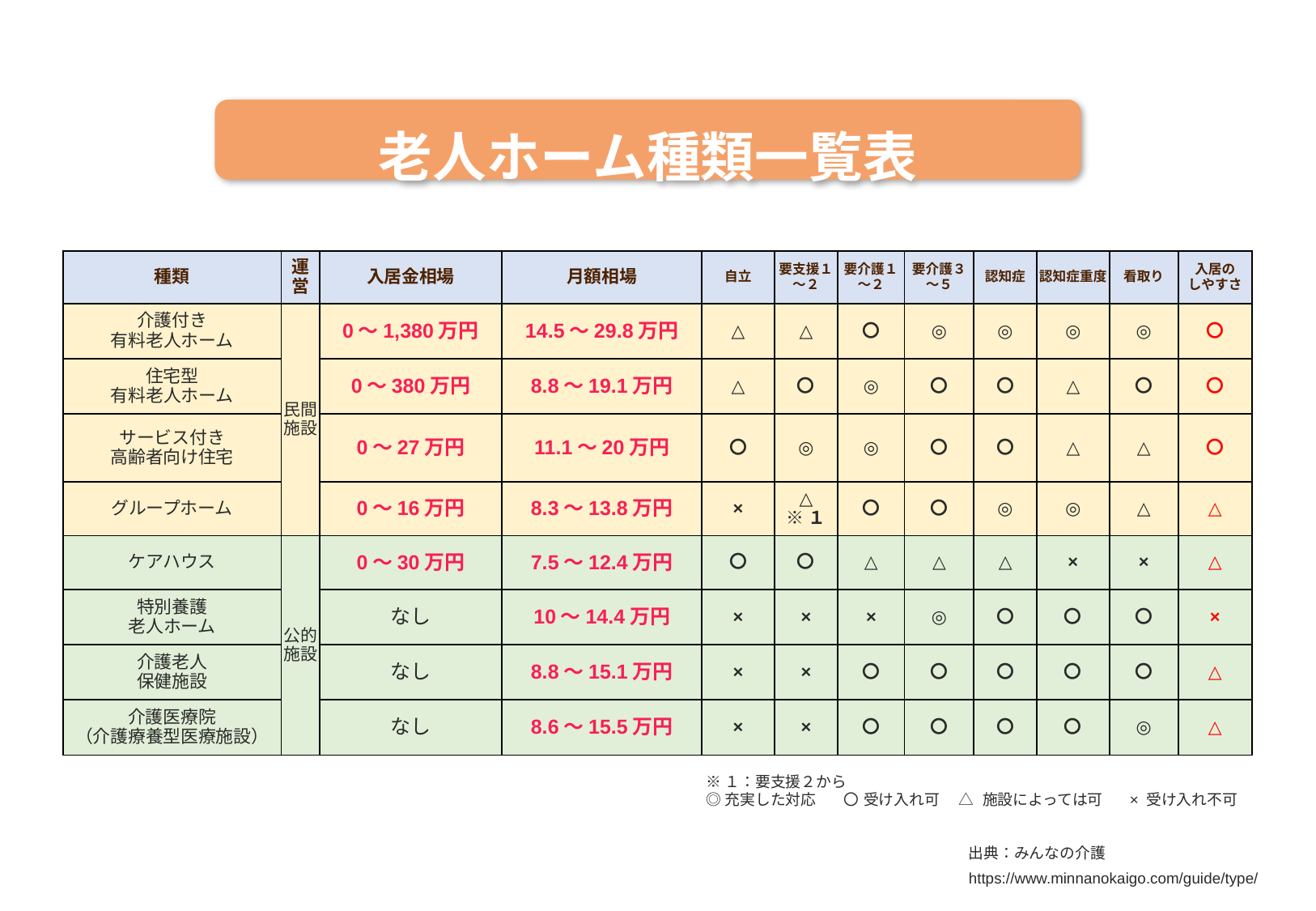

老人ホーム種類一覧表

| 種類 | 運営 | 入居金相場 | 月額相場 | 自立 | 要支援１～２ | 要介護１～２ | 要介護３～５ | 認知症 | 認知症重度 | 看取り | 入居の しやすさ |
| --- | --- | --- | --- | --- | --- | --- | --- | --- | --- | --- | --- |
| 介護付き 有料老人ホーム | 民間施設 | 0～1,380万円 | 14.5～29.8万円 | △ | △ | 〇 | ◎ | ◎ | ◎ | ◎ | 〇 |
| 住宅型 有料老人ホーム |  | 0～380万円 | 8.8～19.1万円 | △ | 〇 | ◎ | 〇 | 〇 | △ | 〇 | 〇 |
| サービス付き 高齢者向け住宅 |  | 0～27万円 | 11.1～20万円 | 〇 | ◎ | ◎ | 〇 | 〇 | △ | △ | 〇 |
| グループホーム |  | 0～16万円 | 8.3～13.8万円 | × | △ ※１ | 〇 | 〇 | ◎ | ◎ | △ | △ |
| ケアハウス | 公的施設 | 0～30万円 | 7.5～12.4万円 | 〇 | 〇 | △ | △ | △ | × | × | △ |
| 特別養護 老人ホーム |  | なし | 10～14.4万円 | × | × | × | ◎ | 〇 | 〇 | 〇 | × |
| 介護老人 保健施設 |  | なし | 8.8～15.1万円 | × | × | 〇 | 〇 | 〇 | 〇 | 〇 | △ |
| 介護医療院 （介護療養型医療施設） |  | なし | 8.6～15.5万円 | × | × | 〇 | 〇 | 〇 | 〇 | ◎ | △ |
※１：要支援２から
◎充実した対応  　 〇 受け入れ可　 △  施設によっては可 　 × 受け入れ不可
出典：みんなの介護
https://www.minnanokaigo.com/guide/type/